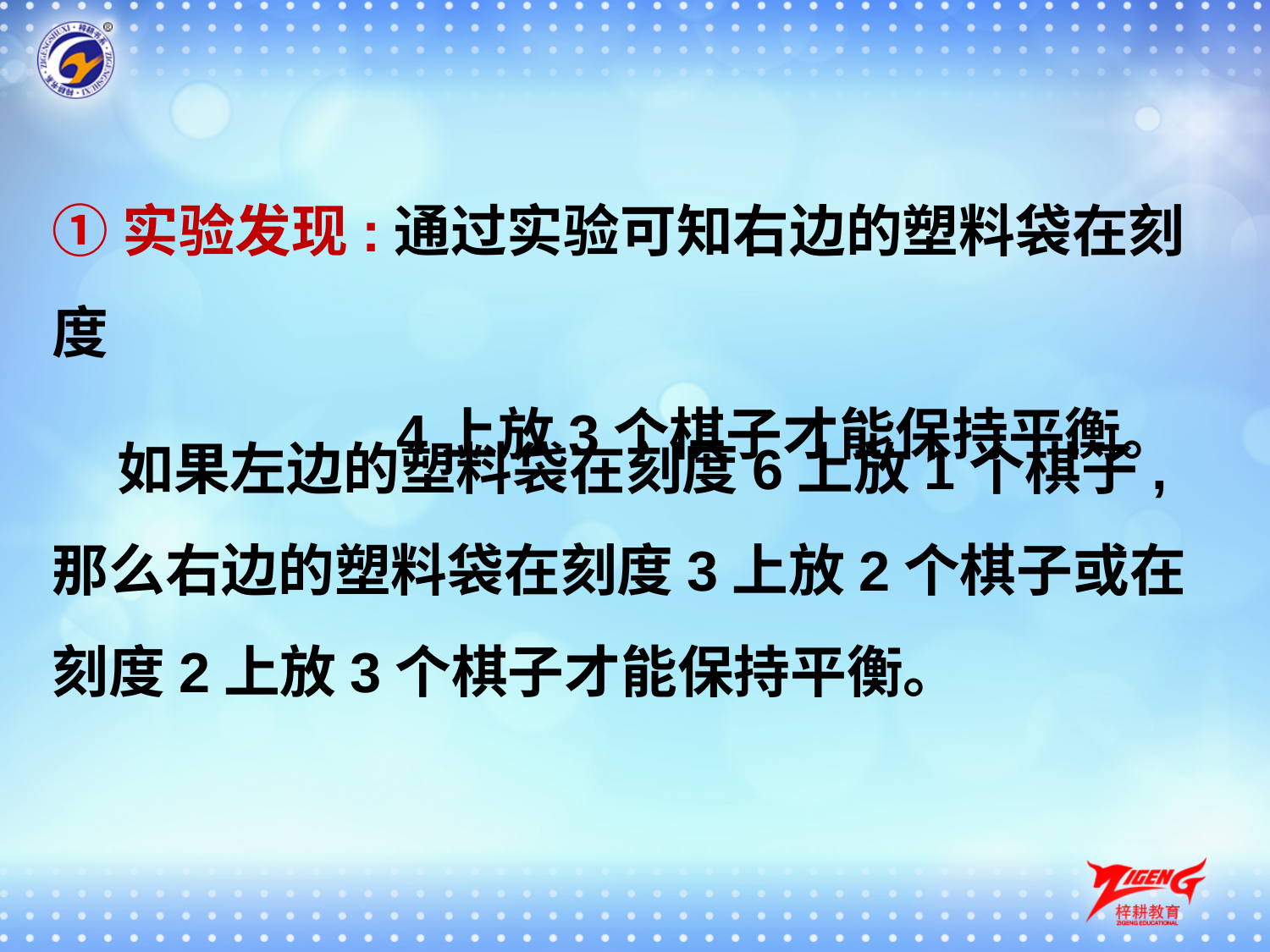

①实验发现:通过实验可知右边的塑料袋在刻度
                      4上放3个棋子才能保持平衡。
    如果左边的塑料袋在刻度6上放1个棋子,那么右边的塑料袋在刻度3上放2个棋子或在刻度2上放3个棋子才能保持平衡。